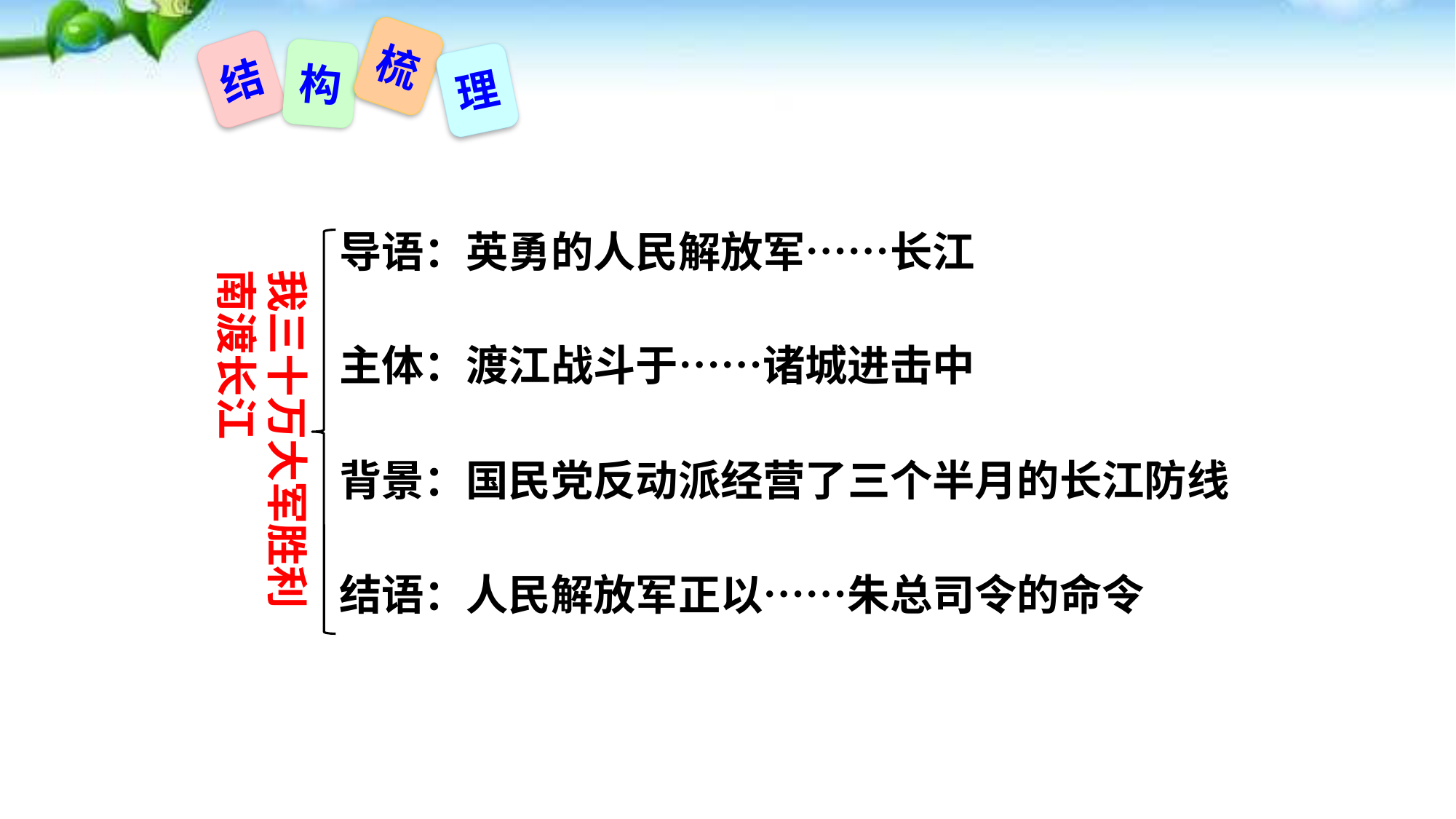

梳
结
构
理
导语：英勇的人民解放军……长江

我三十万大军胜利南渡长江
主体：渡江战斗于……诸城进击中
背景：国民党反动派经营了三个半月的长江防线
结语：人民解放军正以……朱总司令的命令